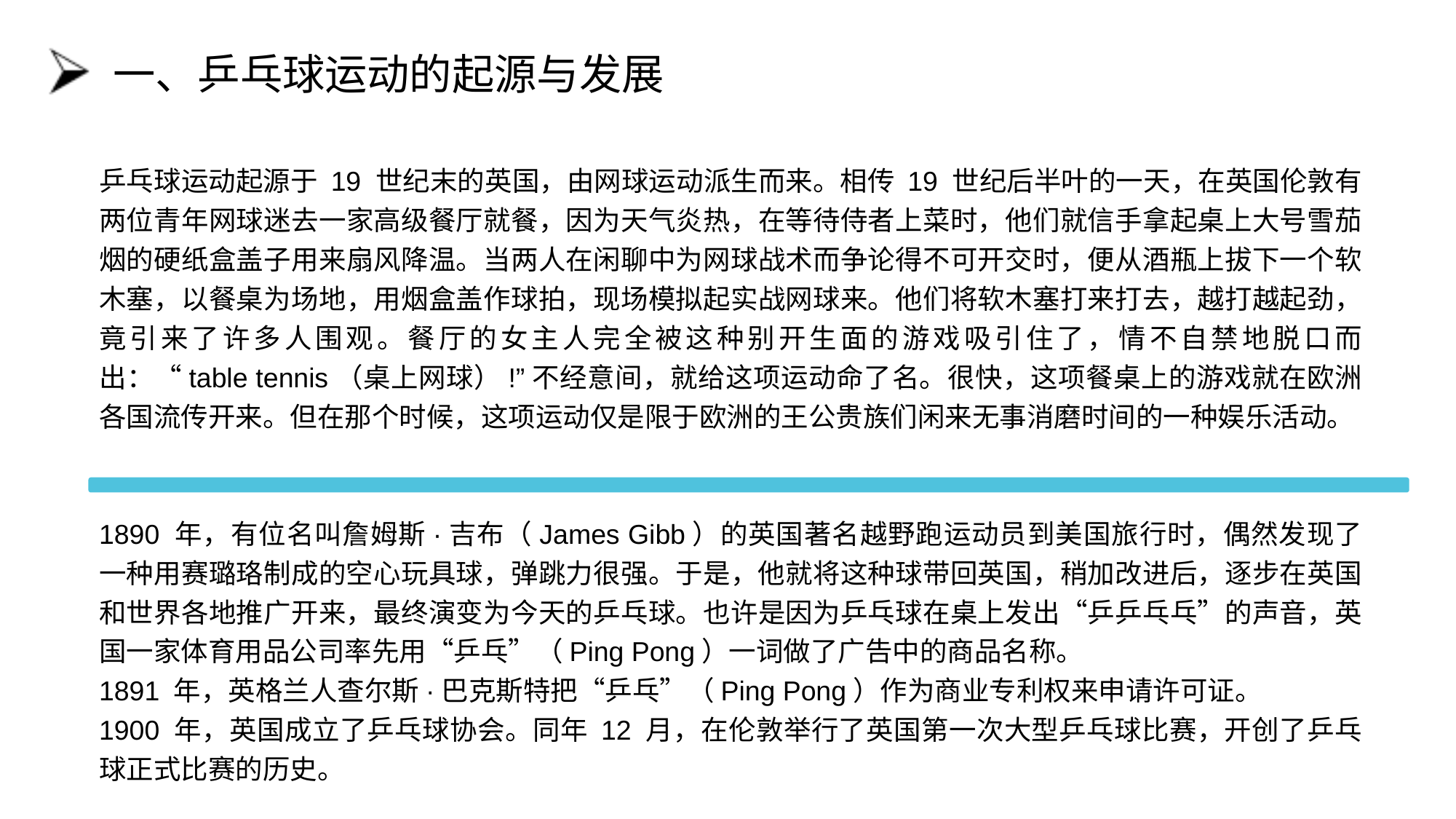

# 一、乒乓球运动的起源与发展
乒乓球运动起源于 19 世纪末的英国，由网球运动派生而来。相传 19 世纪后半叶的一天，在英国伦敦有两位青年网球迷去一家高级餐厅就餐，因为天气炎热，在等待侍者上菜时，他们就信手拿起桌上大号雪茄烟的硬纸盒盖子用来扇风降温。当两人在闲聊中为网球战术而争论得不可开交时，便从酒瓶上拔下一个软木塞，以餐桌为场地，用烟盒盖作球拍，现场模拟起实战网球来。他们将软木塞打来打去，越打越起劲，竟引来了许多人围观。餐厅的女主人完全被这种别开生面的游戏吸引住了，情不自禁地脱口而出：“table tennis（桌上网球）!”不经意间，就给这项运动命了名。很快，这项餐桌上的游戏就在欧洲各国流传开来。但在那个时候，这项运动仅是限于欧洲的王公贵族们闲来无事消磨时间的一种娱乐活动。

1890 年，有位名叫詹姆斯·吉布（James Gibb）的英国著名越野跑运动员到美国旅行时，偶然发现了一种用赛璐珞制成的空心玩具球，弹跳力很强。于是，他就将这种球带回英国，稍加改进后，逐步在英国和世界各地推广开来，最终演变为今天的乒乓球。也许是因为乒乓球在桌上发出“乒乒乓乓”的声音，英国一家体育用品公司率先用“乒乓”（Ping Pong）一词做了广告中的商品名称。
1891 年，英格兰人查尔斯·巴克斯特把“乒乓”（Ping Pong）作为商业专利权来申请许可证。
1900 年，英国成立了乒乓球协会。同年 12 月，在伦敦举行了英国第一次大型乒乓球比赛，开创了乒乓球正式比赛的历史。